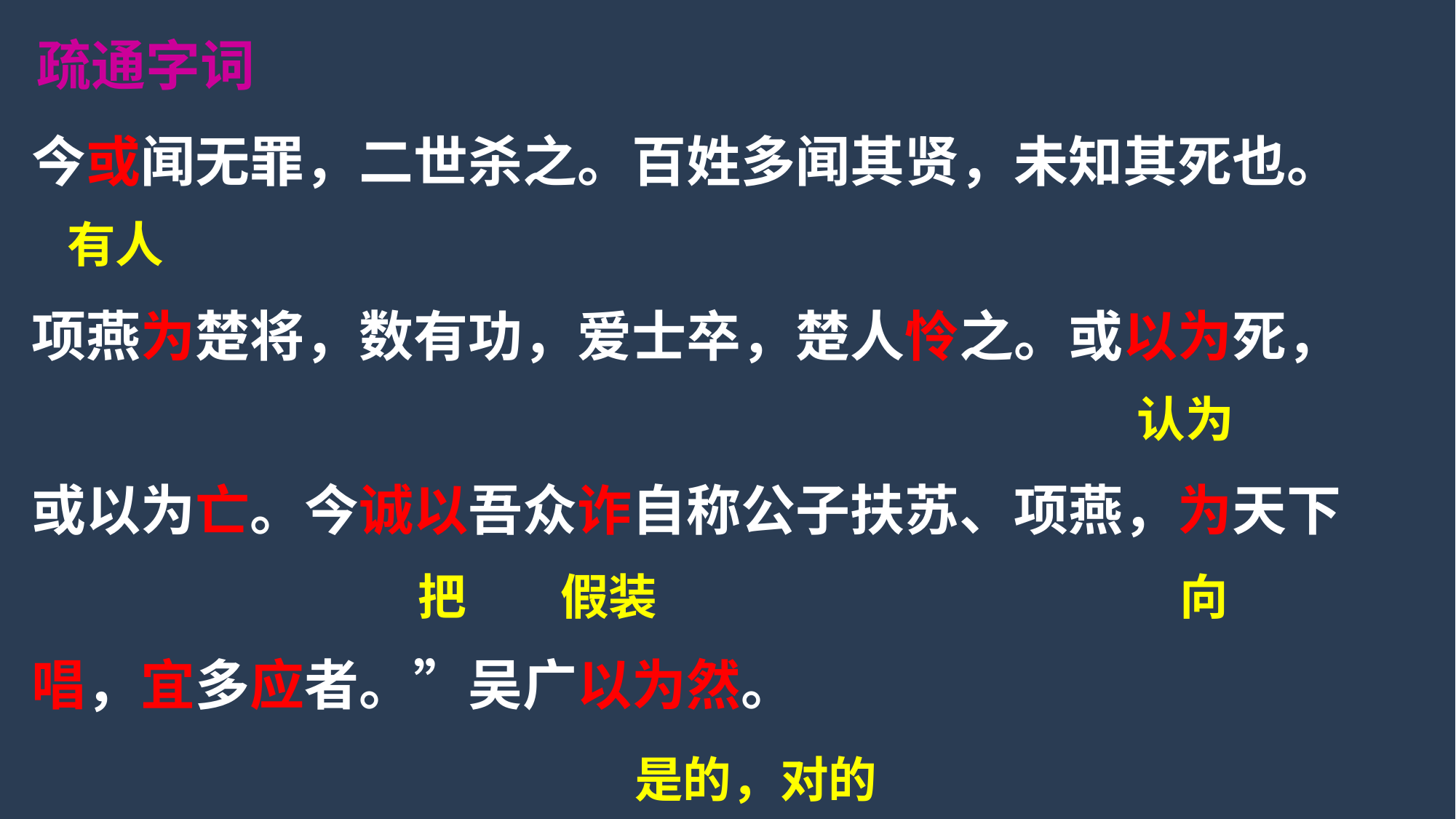

疏通字词
今或闻无罪，二世杀之。百姓多闻其贤，未知其死也。

项燕为楚将，数有功，爱士卒，楚人怜之。或以为死，

或以为亡。今诚以吾众诈自称公子扶苏、项燕，为天下

唱，宜多应者。”吴广以为然。
有人
认为
把
假装
向
是的，对的